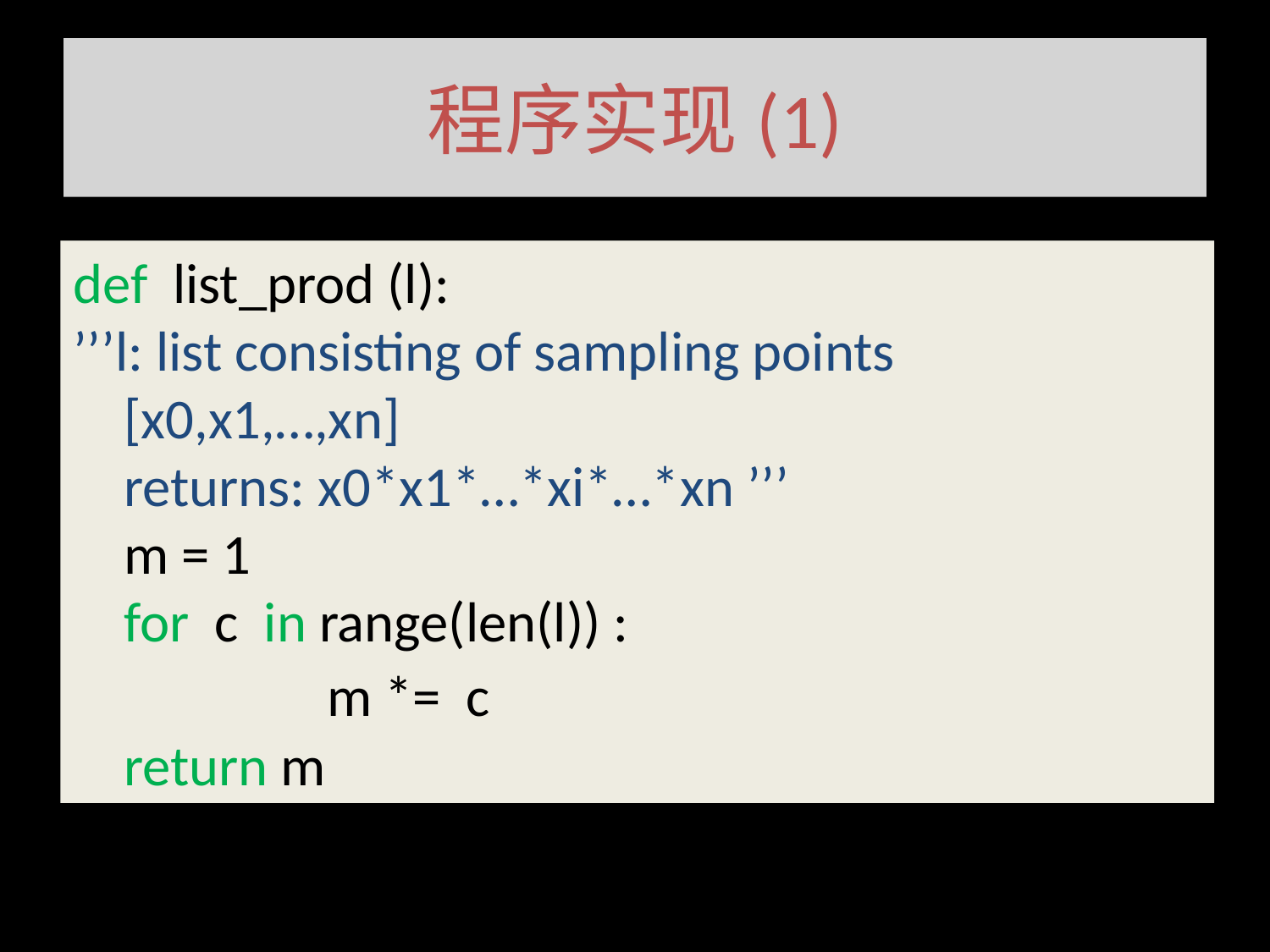

# 程序实现(1)
def  list_prod (l):
’’’l: list consisting of sampling points
    [x0,x1,…,xn]
    returns: x0*x1*…*xi*…*xn ’’’
    m = 1
    for  c  in range(len(l)) :
 		m *=  c
    return m